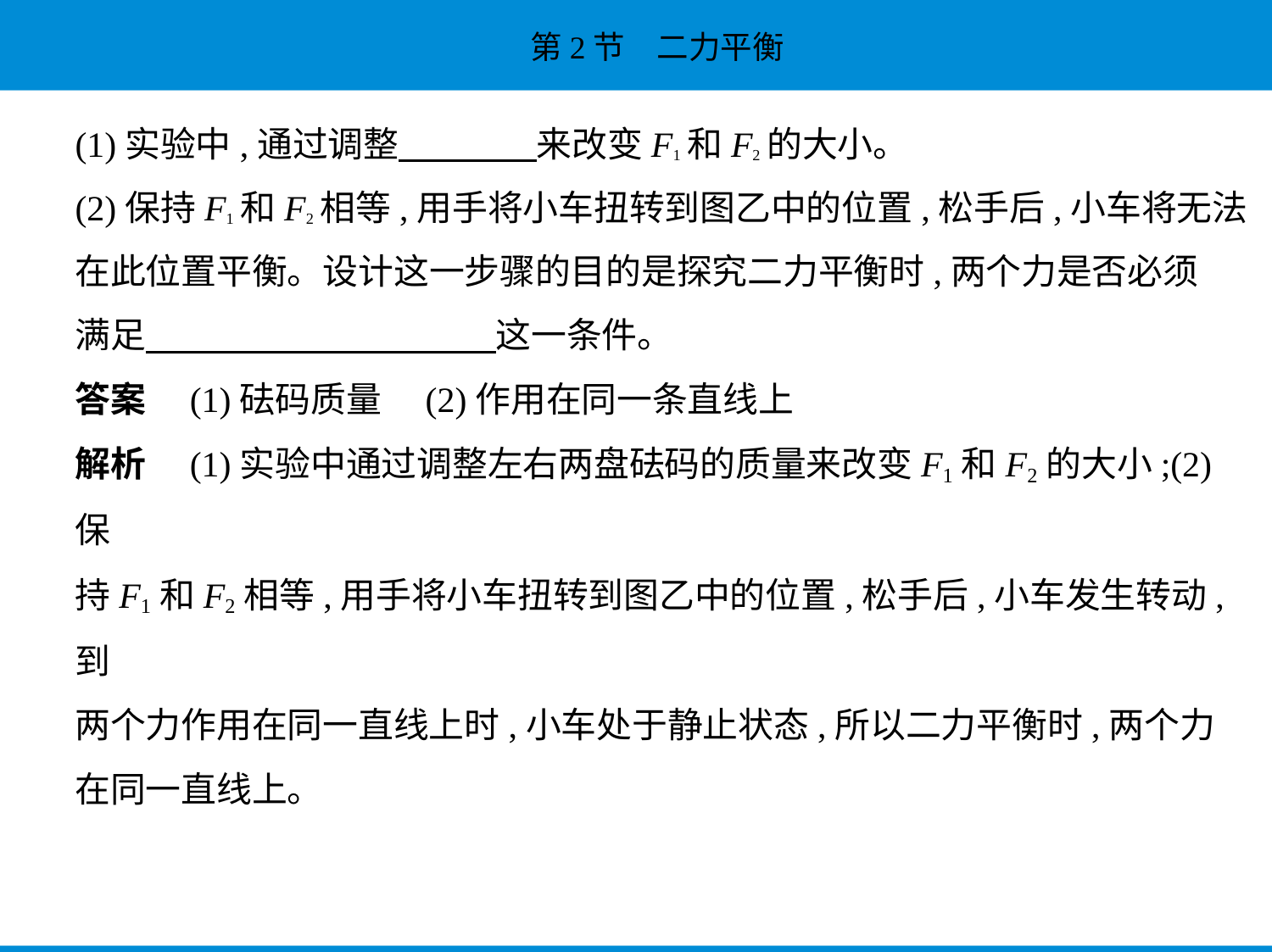

(1)实验中,通过调整　　　    来改变F1和F2的大小。
(2)保持F1和F2相等,用手将小车扭转到图乙中的位置,松手后,小车将无法
在此位置平衡。设计这一步骤的目的是探究二力平衡时,两个力是否必须
满足　　　　　　　　　    这一条件。
答案　(1)砝码质量　(2)作用在同一条直线上
解析　(1)实验中通过调整左右两盘砝码的质量来改变F1和F2的大小;(2)保
持F1和F2相等,用手将小车扭转到图乙中的位置,松手后,小车发生转动,到
两个力作用在同一直线上时,小车处于静止状态,所以二力平衡时,两个力
在同一直线上。